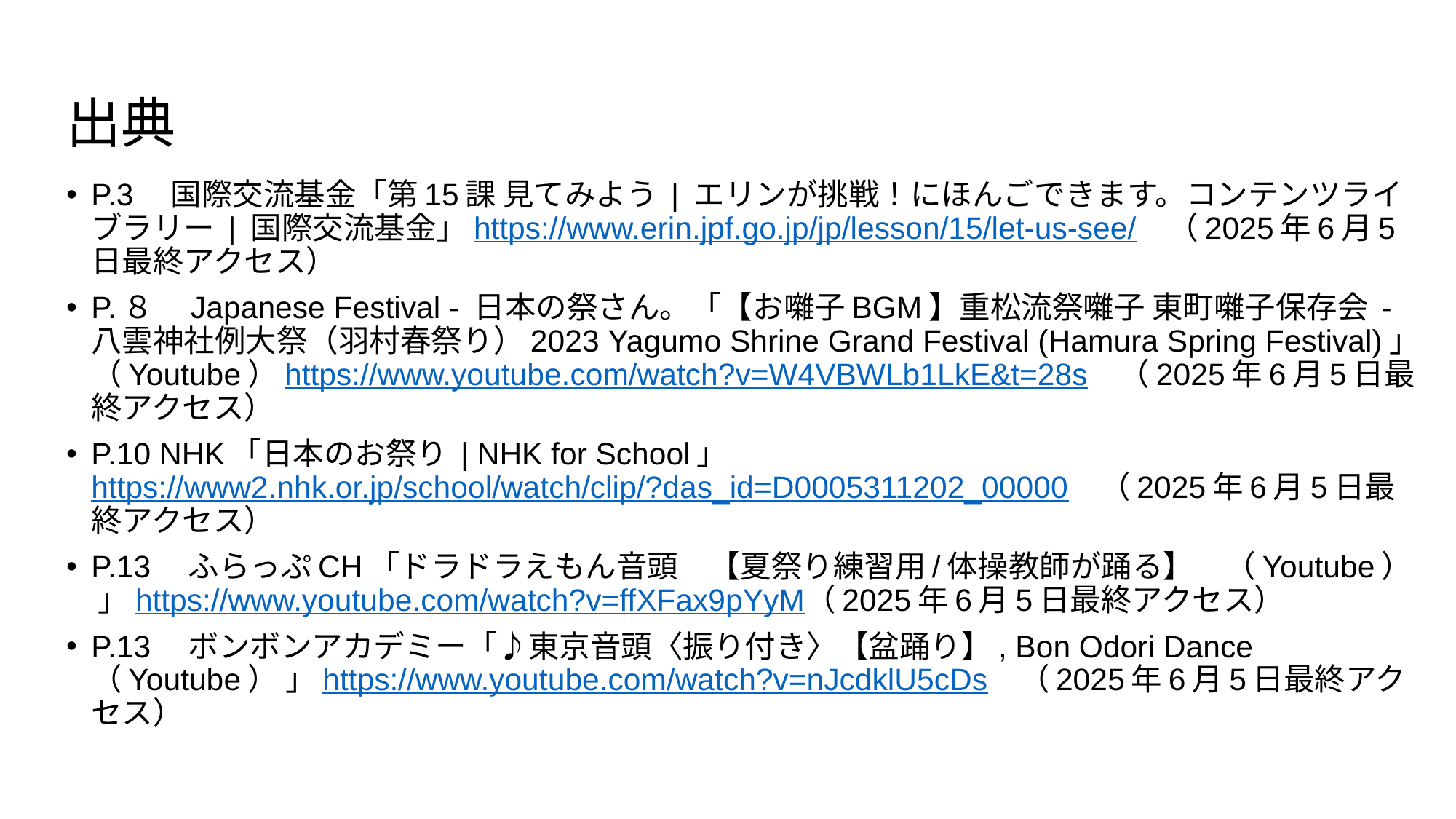

# 出典
P.3　国際交流基金「第15課 見てみよう | エリンが挑戦！にほんごできます。コンテンツライブラリー | 国際交流基金」https://www.erin.jpf.go.jp/jp/lesson/15/let-us-see/　（2025年6月5日最終アクセス）
P.８　Japanese Festival - 日本の祭さん。「【お囃子BGM】重松流祭囃子 東町囃子保存会 - 八雲神社例大祭（羽村春祭り）2023 Yagumo Shrine Grand Festival (Hamura Spring Festival)」（Youtube）https://www.youtube.com/watch?v=W4VBWLb1LkE&t=28s　（2025年6月5日最終アクセス）
P.10 NHK「日本のお祭り | NHK for School」https://www2.nhk.or.jp/school/watch/clip/?das_id=D0005311202_00000　（2025年6月5日最終アクセス）
P.13　ふらっぷCH「ドラドラえもん音頭　【夏祭り練習用/体操教師が踊る】　（Youtube） 」https://www.youtube.com/watch?v=ffXFax9pYyM（2025年6月5日最終アクセス）
P.13　ボンボンアカデミー「♪東京音頭〈振り付き〉【盆踊り】, Bon Odori Dance （Youtube） 」https://www.youtube.com/watch?v=nJcdklU5cDs　（2025年6月5日最終アクセス）